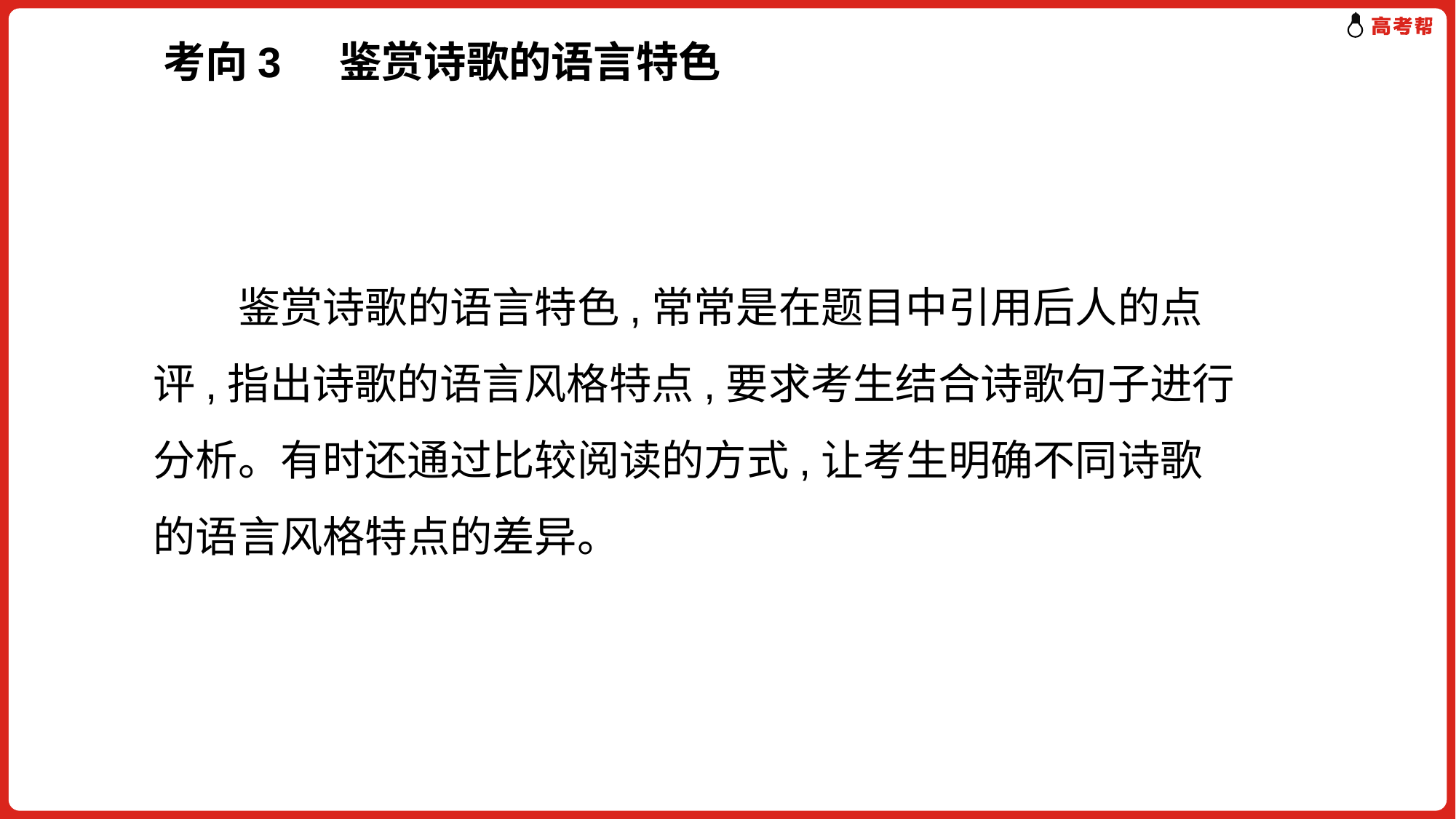

# 考向3    鉴赏诗歌的语言特色
　　鉴赏诗歌的语言特色,常常是在题目中引用后人的点评,指出诗歌的语言风格特点,要求考生结合诗歌句子进行分析。有时还通过比较阅读的方式,让考生明确不同诗歌的语言风格特点的差异。